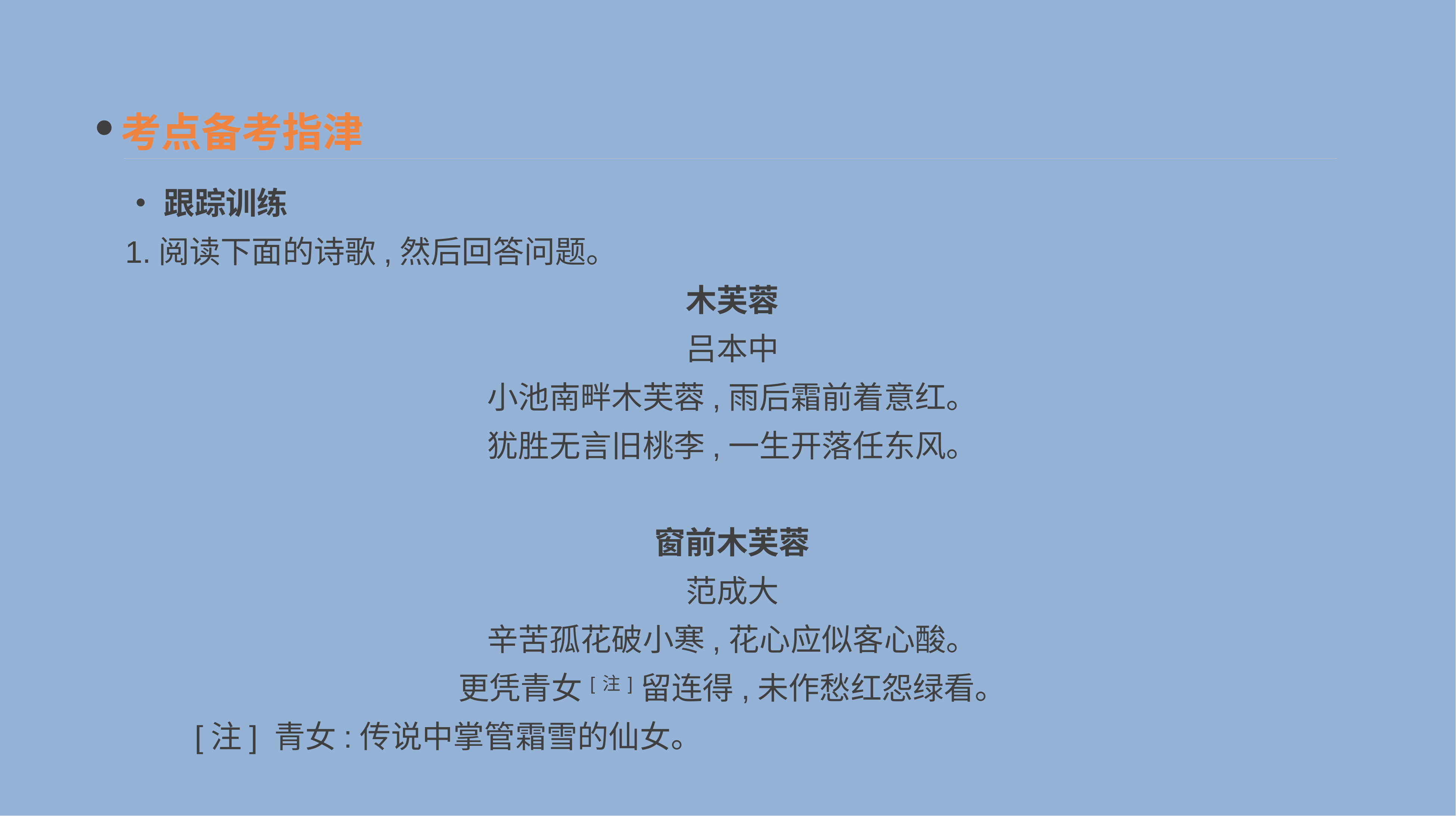

考点备考指津

•跟踪训练
1.阅读下面的诗歌,然后回答问题。
木芙蓉
吕本中
小池南畔木芙蓉,雨后霜前着意红。
犹胜无言旧桃李,一生开落任东风。

窗前木芙蓉
范成大
辛苦孤花破小寒,花心应似客心酸。
更凭青女[注]留连得,未作愁红怨绿看。
　　[注] 青女:传说中掌管霜雪的仙女。